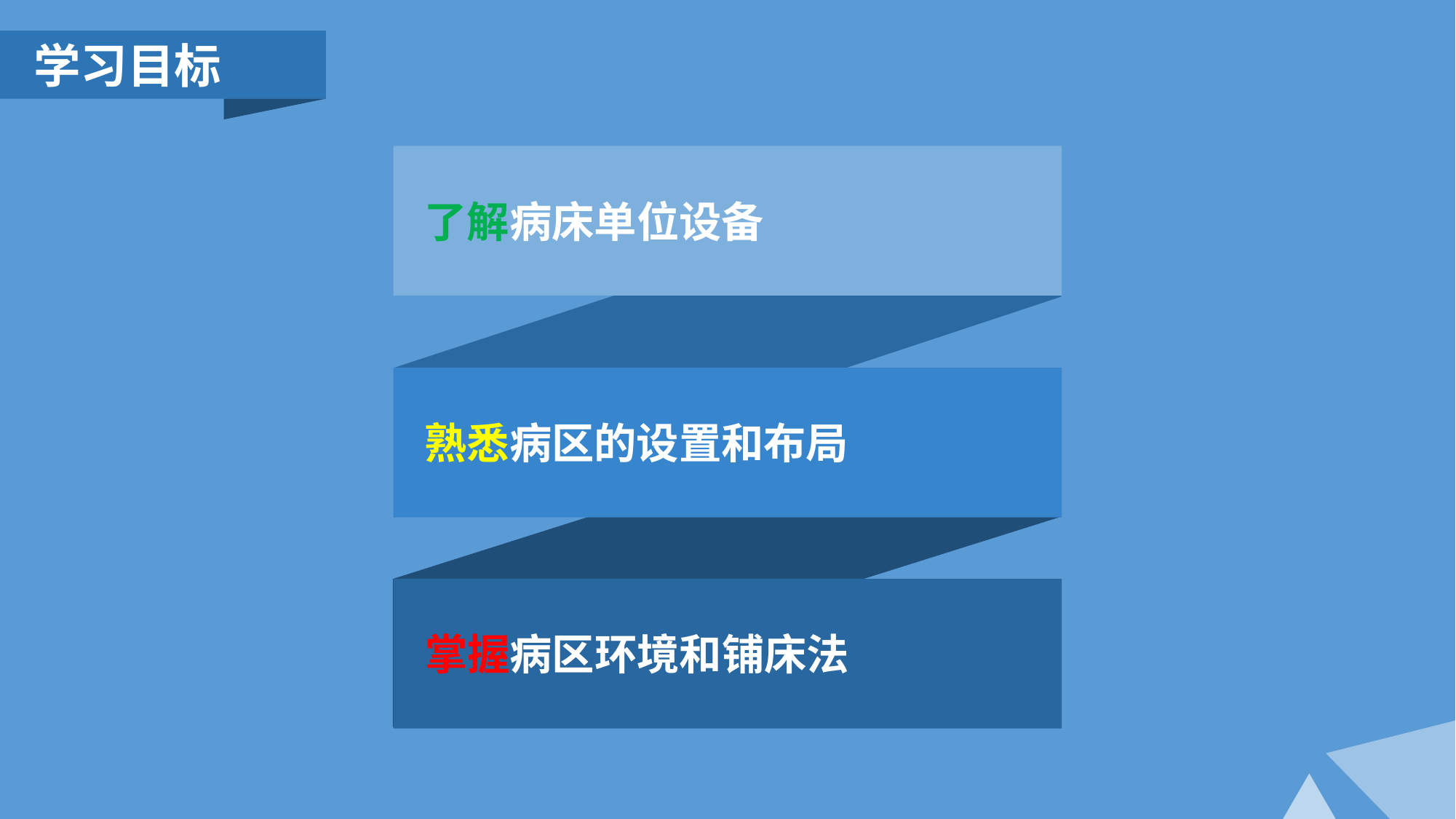

学习目标

了解病床单位设备

熟悉病区的设置和布局

掌握病区环境和铺床法